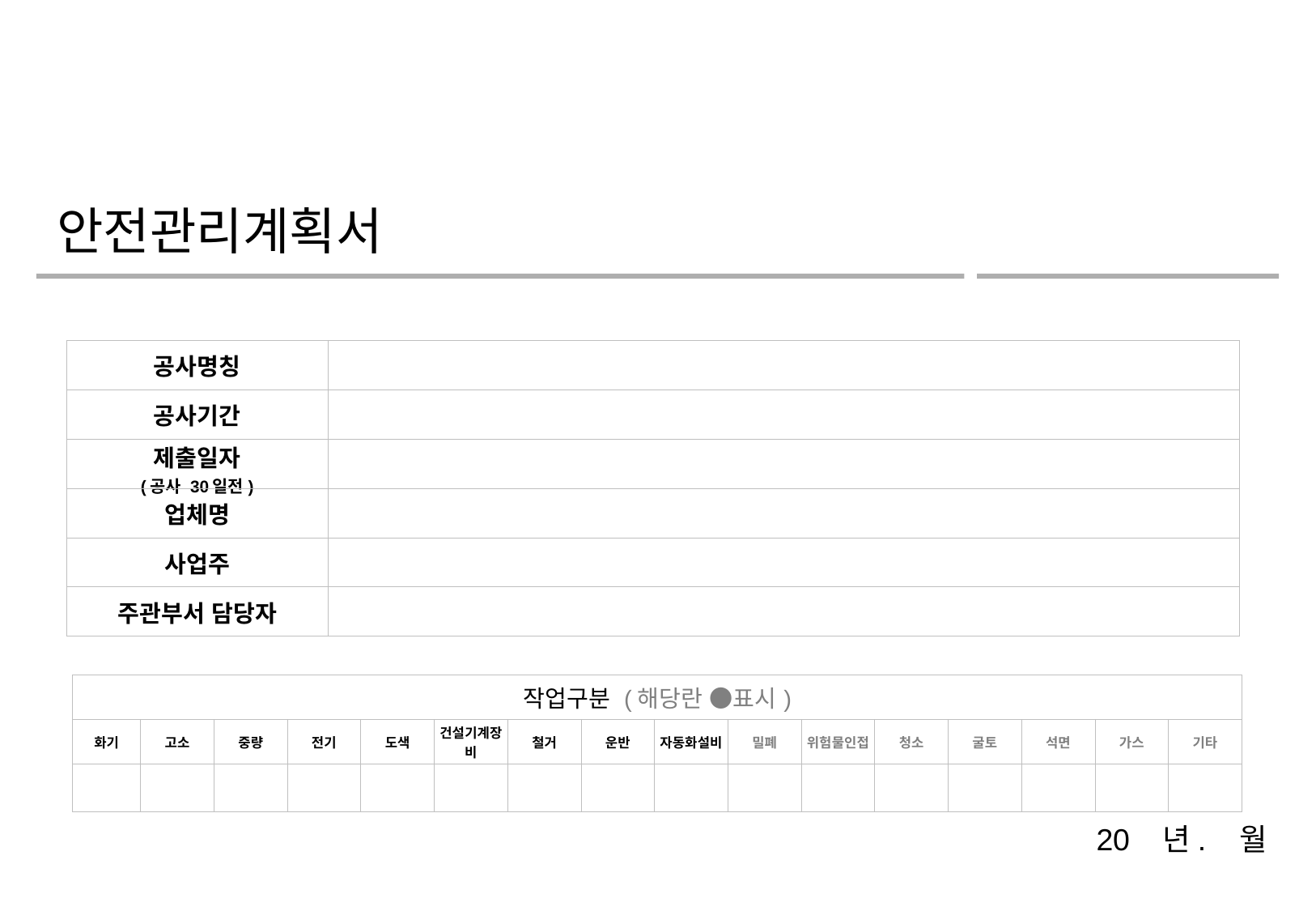

안전관리계획서

| 공사명칭 |  |
| --- | --- |
| 공사기간 |  |
| 제출일자 (공사 30일전) |  |
| 업체명 |  |
| 사업주 |  |
| 주관부서 담당자 |  |
| 작업구분 (해당란 ●표시) |  |  |  |  |  |  |  |  |  |  |  |  |  |  |  |
| --- | --- | --- | --- | --- | --- | --- | --- | --- | --- | --- | --- | --- | --- | --- | --- |
| 화기 | 고소 | 중량 | 전기 | 도색 | 건설기계장비 | 철거 | 운반 | 자동화설비 | 밀폐 | 위험물인접 | 청소 | 굴토 | 석면 | 가스 | 기타 |
|  |  |  |  |  |  |  |  |  |  |  |  |  |  |  |  |
20   년.   월